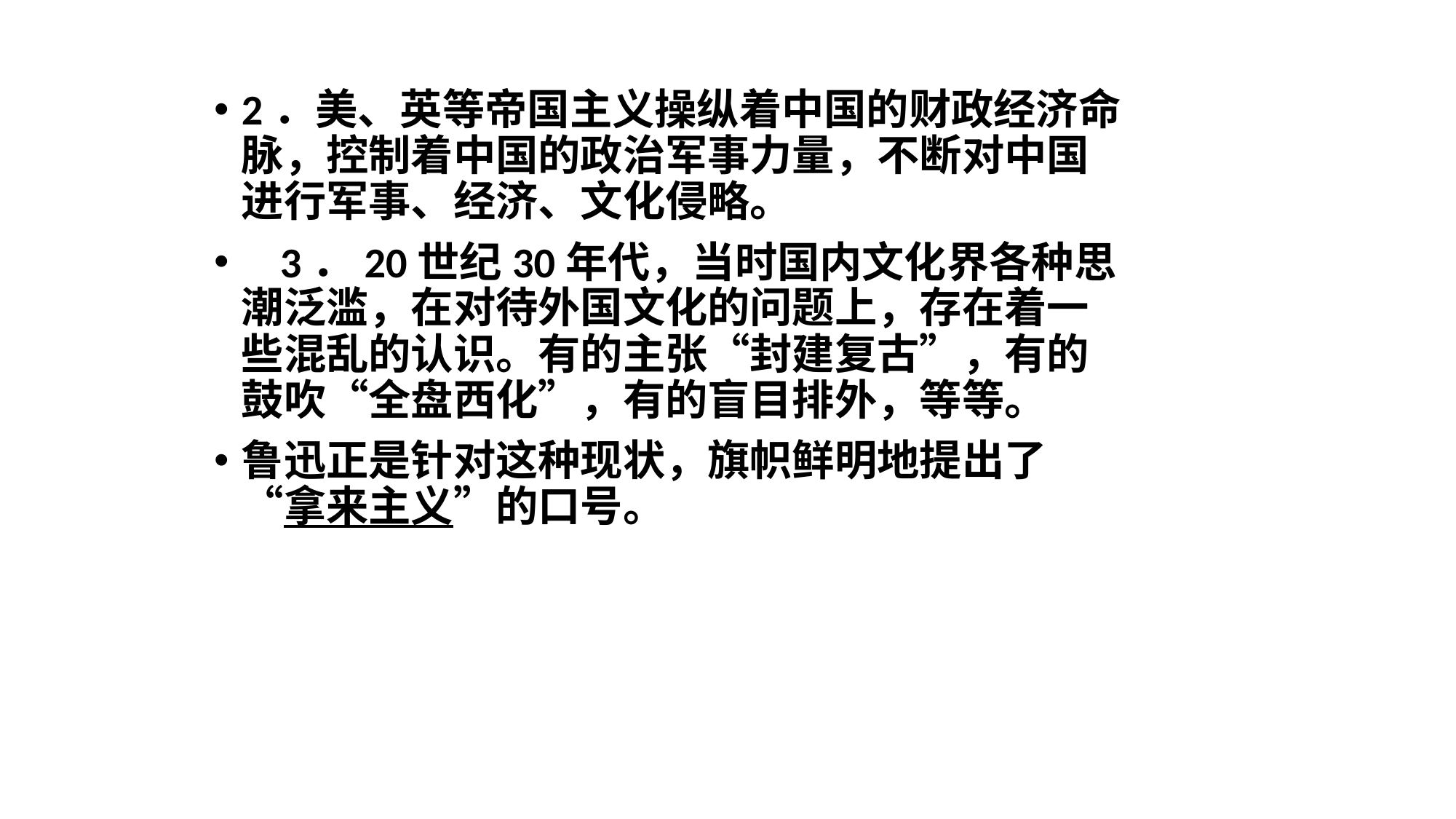

#
2．美、英等帝国主义操纵着中国的财政经济命脉，控制着中国的政治军事力量，不断对中国进行军事、经济、文化侵略。
    3．20世纪30年代，当时国内文化界各种思潮泛滥，在对待外国文化的问题上，存在着一些混乱的认识。有的主张“封建复古”，有的鼓吹“全盘西化”，有的盲目排外，等等。
鲁迅正是针对这种现状，旗帜鲜明地提出了“拿来主义”的口号。